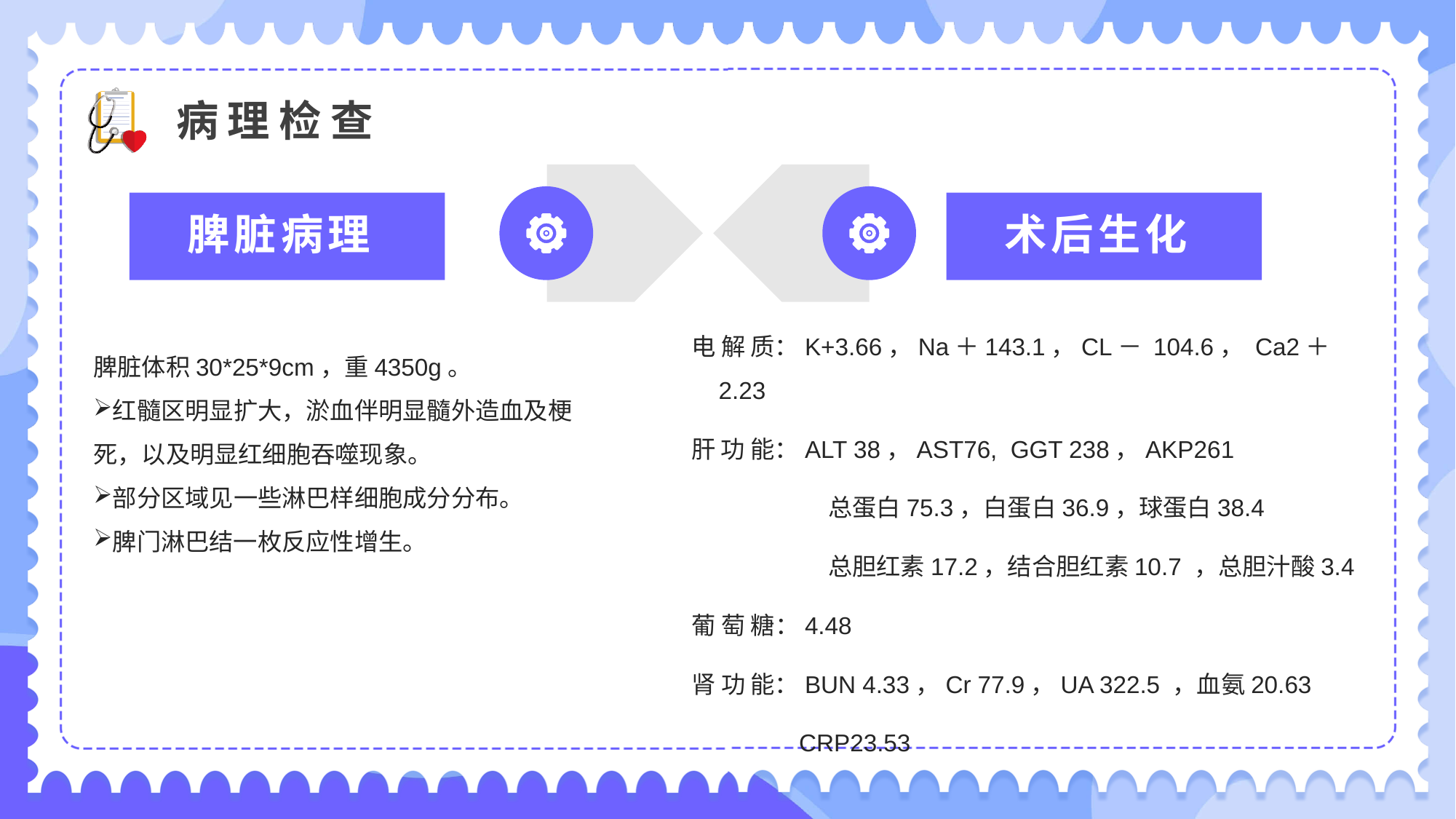

病理检查

脾脏病理
术后生化

电 解 质：K+3.66，Na＋143.1，CL－ 104.6， Ca2＋ 2.23
肝 功 能：ALT 38，AST76,  GGT 238，AKP261
                        总蛋白75.3，白蛋白36.9，球蛋白38.4
                        总胆红素17.2，结合胆红素10.7 ，总胆汁酸3.4
葡 萄 糖：4.48
肾 功 能：BUN 4.33，Cr 77.9，UA 322.5 ，血氨20.63
                CRP23.53
脾脏体积30*25*9cm，重4350g。
红髓区明显扩大，淤血伴明显髓外造血及梗死，以及明显红细胞吞噬现象。
部分区域见一些淋巴样细胞成分分布。
脾门淋巴结一枚反应性增生。